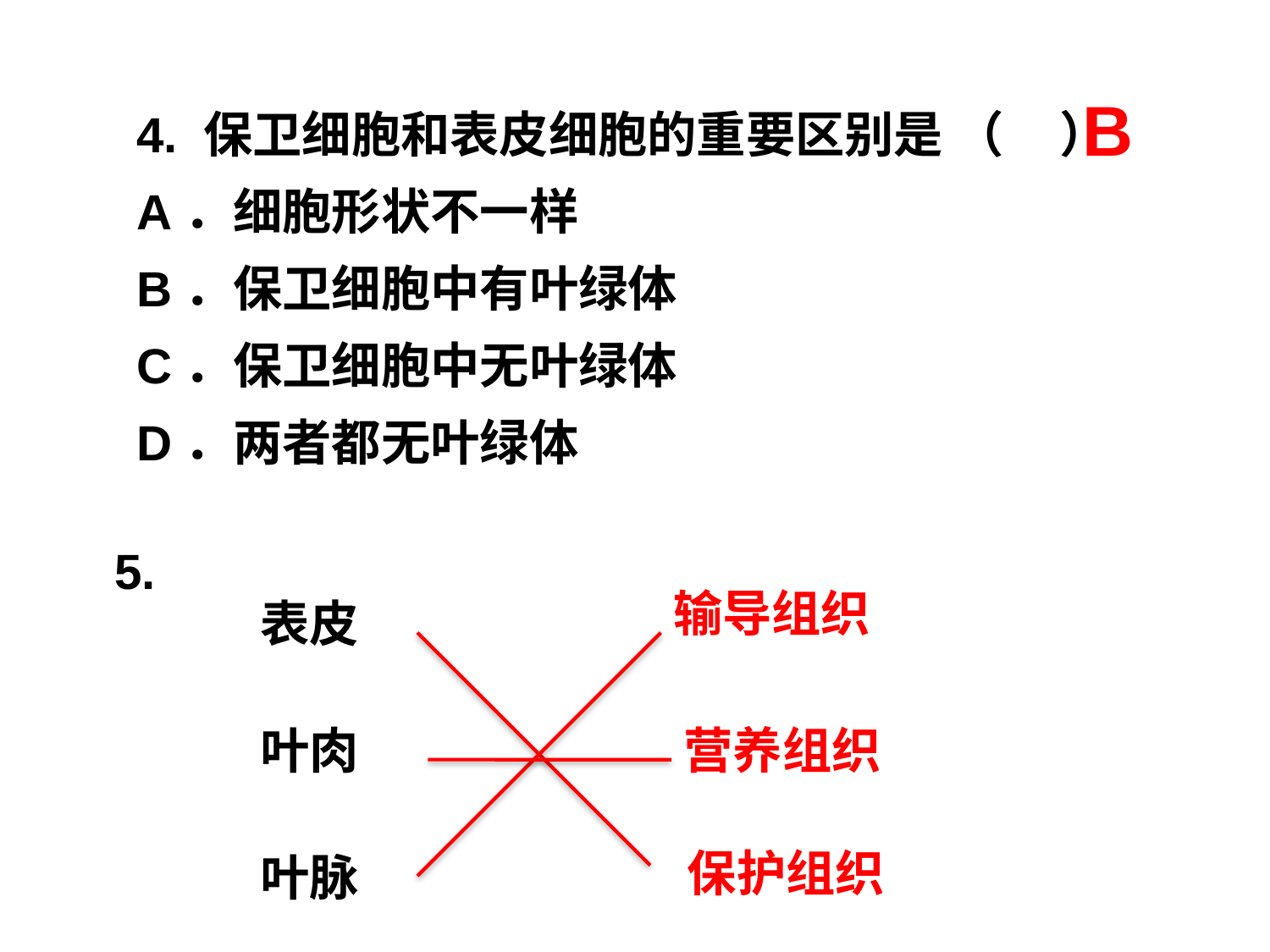

4. 保卫细胞和表皮细胞的重要区别是 （     ）
A．细胞形状不一样
B．保卫细胞中有叶绿体
C．保卫细胞中无叶绿体
D．两者都无叶绿体
B
5.
输导组织
表皮

叶肉
营养组织

保护组织
叶脉